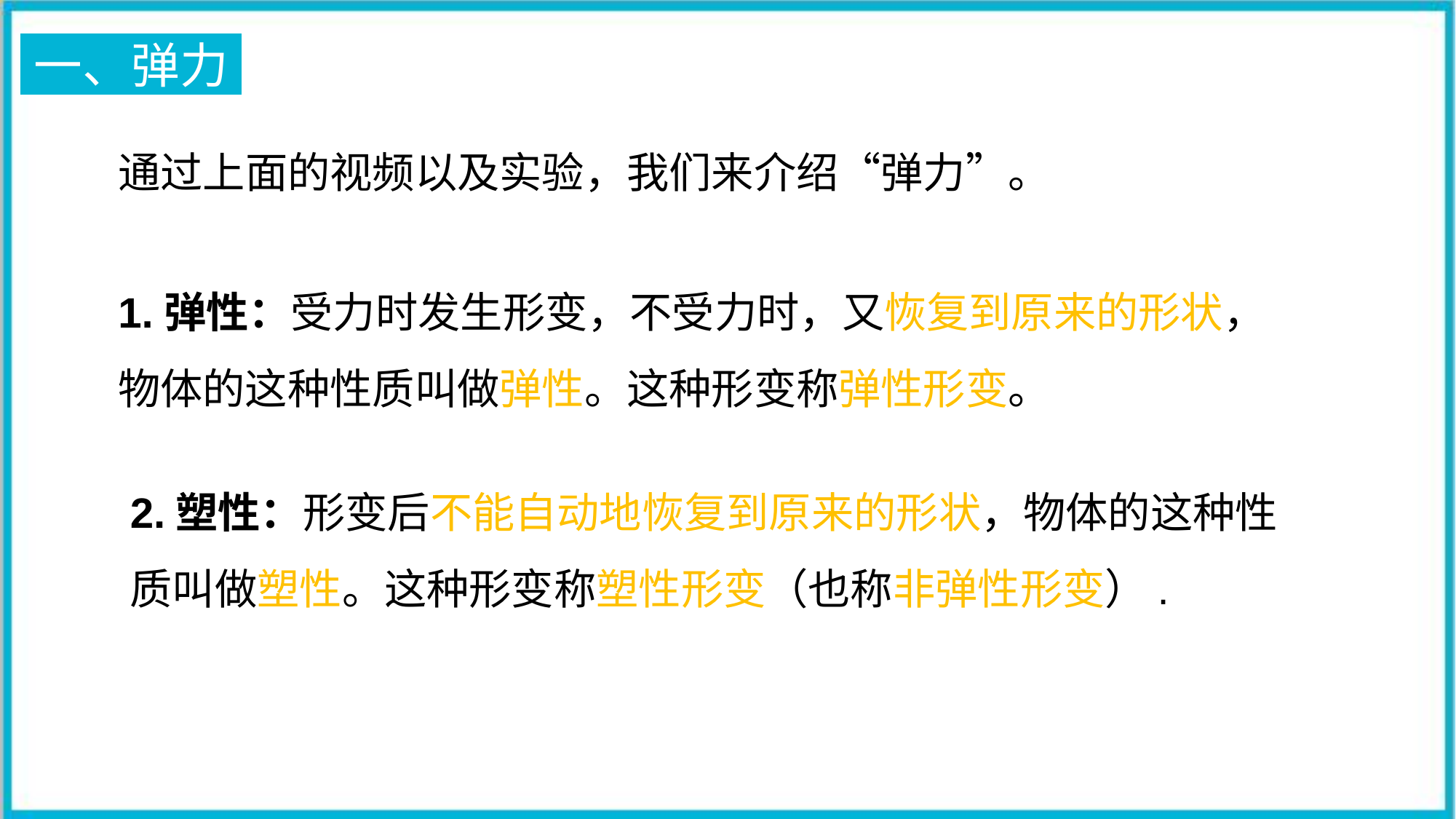

一、弹力
通过上面的视频以及实验，我们来介绍“弹力”。
1.弹性：受力时发生形变，不受力时，又恢复到原来的形状，物体的这种性质叫做弹性。这种形变称弹性形变。

2.塑性：形变后不能自动地恢复到原来的形状，物体的这种性质叫做塑性。这种形变称塑性形变（也称非弹性形变）.